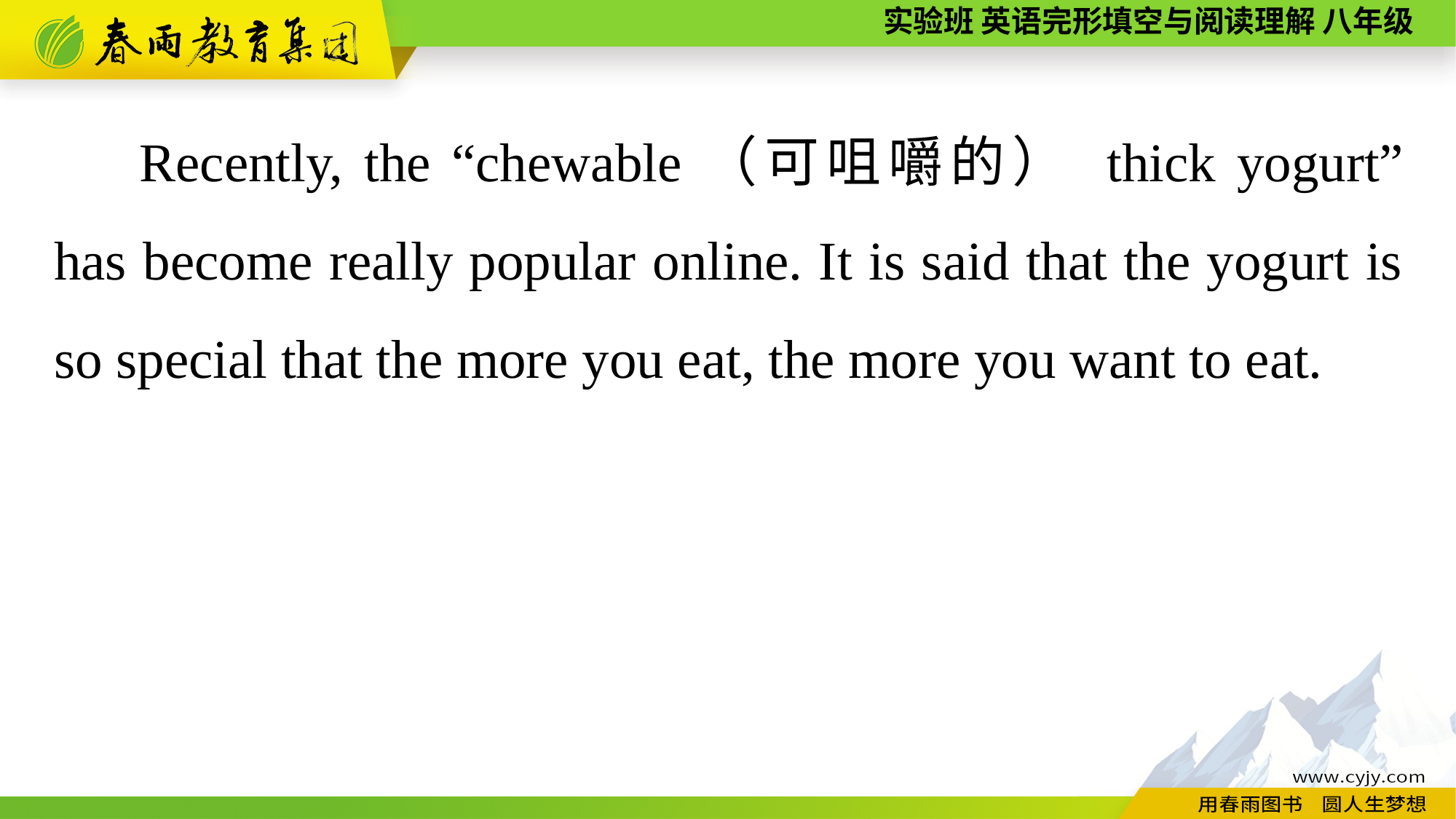

Recently, the “chewable（可咀嚼的） thick yogurt” has become really popular online. It is said that the yogurt is so special that the more you eat, the more you want to eat.